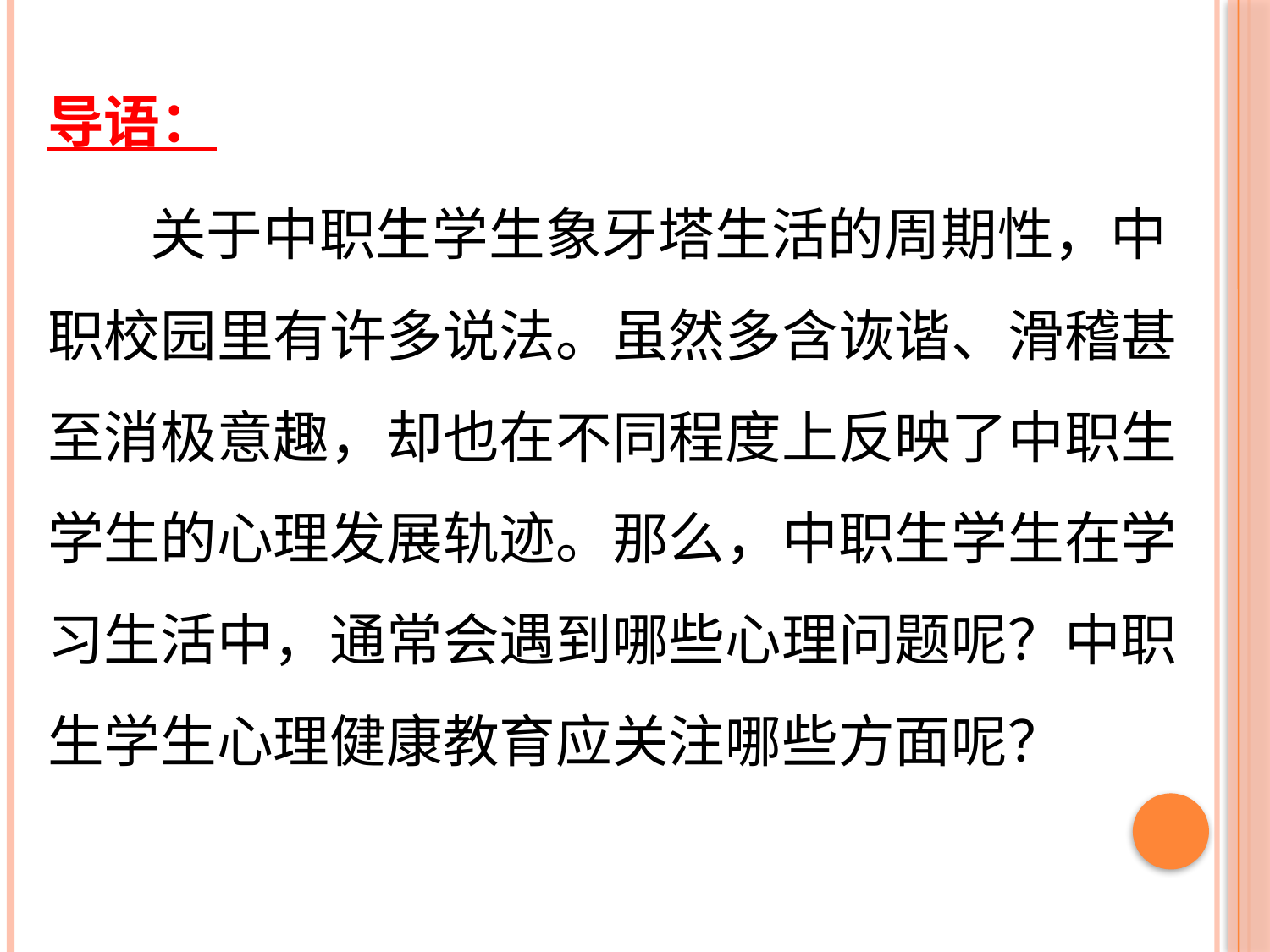

导语：
       关于中职生学生象牙塔生活的周期性，中职校园里有许多说法。虽然多含诙谐、滑稽甚至消极意趣，却也在不同程度上反映了中职生学生的心理发展轨迹。那么，中职生学生在学习生活中，通常会遇到哪些心理问题呢？中职生学生心理健康教育应关注哪些方面呢？